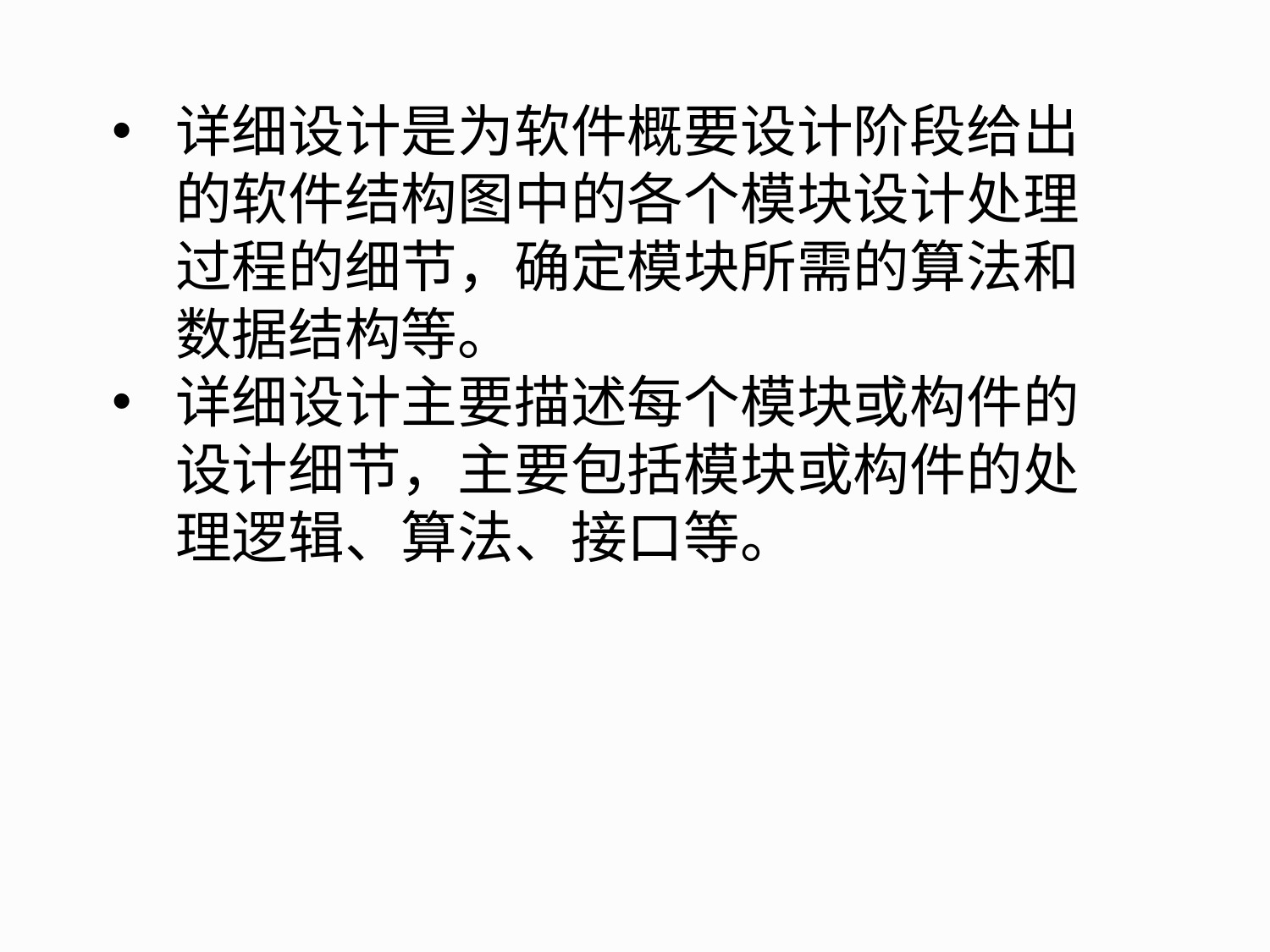

详细设计是为软件概要设计阶段给出的软件结构图中的各个模块设计处理过程的细节，确定模块所需的算法和数据结构等。
详细设计主要描述每个模块或构件的设计细节，主要包括模块或构件的处理逻辑、算法、接口等。